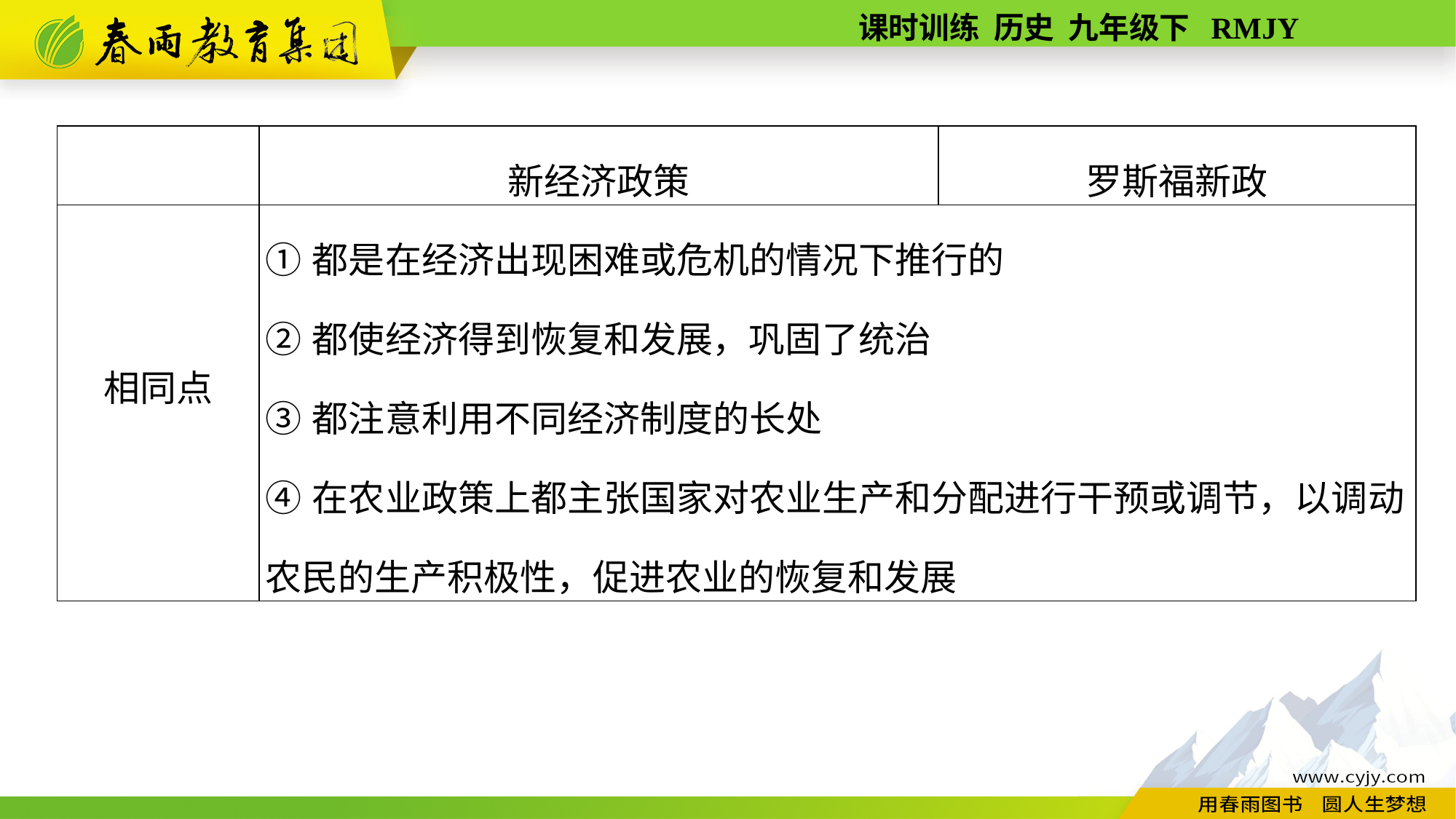

|  | 新经济政策 | 罗斯福新政 |
| --- | --- | --- |
| 相同点 | ①都是在经济出现困难或危机的情况下推行的 ②都使经济得到恢复和发展，巩固了统治 ③都注意利用不同经济制度的长处 ④在农业政策上都主张国家对农业生产和分配进行干预或调节，以调动农民的生产积极性，促进农业的恢复和发展 |  |